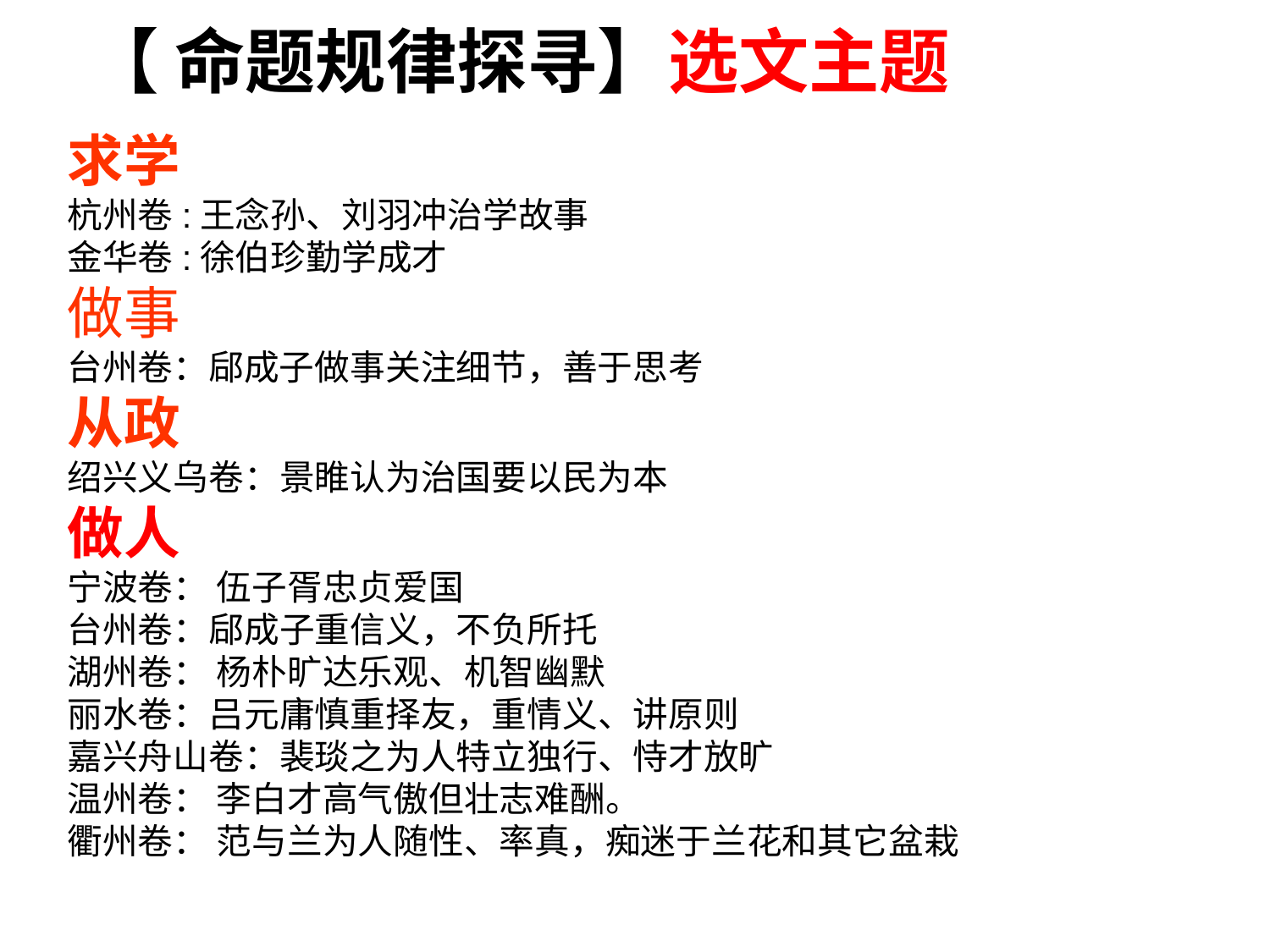

【 命题规律探寻】选文主题
求学
杭州卷:王念孙、刘羽冲治学故事
金华卷:徐伯珍勤学成才
做事
台州卷：郈成子做事关注细节，善于思考
从政
绍兴义乌卷：景睢认为治国要以民为本
做人
宁波卷： 伍子胥忠贞爱国
台州卷：郈成子重信义，不负所托
湖州卷： 杨朴旷达乐观、机智幽默
丽水卷：吕元庸慎重择友，重情义、讲原则
嘉兴舟山卷：裴琰之为人特立独行、恃才放旷
温州卷： 李白才高气傲但壮志难酬。
衢州卷： 范与兰为人随性、率真，痴迷于兰花和其它盆栽